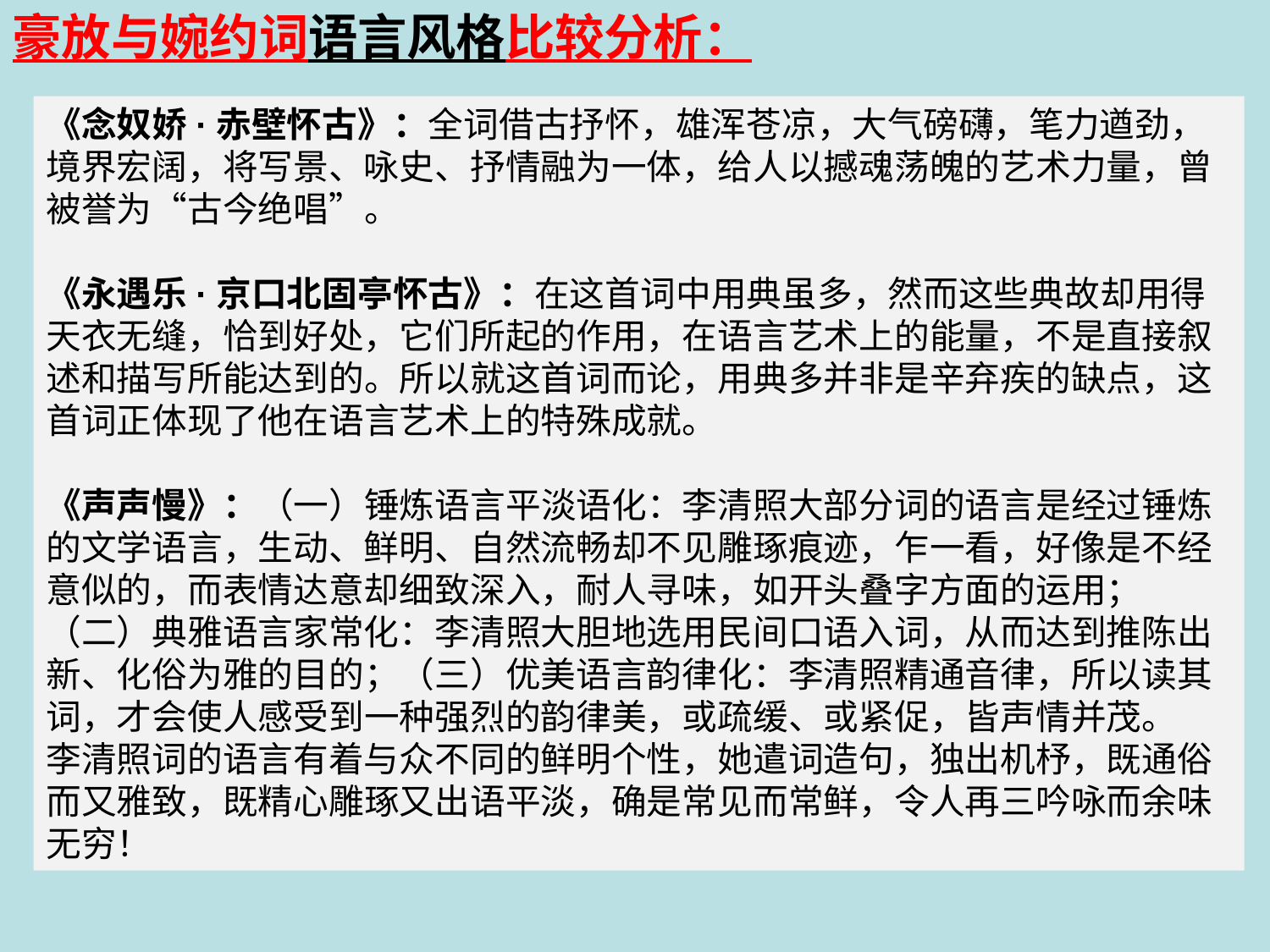

豪放与婉约词语言风格比较分析：

《念奴娇·赤壁怀古》：全词借古抒怀，雄浑苍凉，大气磅礴，笔力遒劲，境界宏阔，将写景、咏史、抒情融为一体，给人以撼魂荡魄的艺术力量，曾被誉为“古今绝唱”。

《永遇乐·京口北固亭怀古》：在这首词中用典虽多，然而这些典故却用得天衣无缝，恰到好处，它们所起的作用，在语言艺术上的能量，不是直接叙述和描写所能达到的。所以就这首词而论，用典多并非是辛弃疾的缺点，这首词正体现了他在语言艺术上的特殊成就。

《声声慢》：（一）锤炼语言平淡语化：李清照大部分词的语言是经过锤炼的文学语言，生动、鲜明、自然流畅却不见雕琢痕迹，乍一看，好像是不经意似的，而表情达意却细致深入，耐人寻味，如开头叠字方面的运用；（二）典雅语言家常化：李清照大胆地选用民间口语入词，从而达到推陈出新、化俗为雅的目的；（三）优美语言韵律化：李清照精通音律，所以读其词，才会使人感受到一种强烈的韵律美，或疏缓、或紧促，皆声情并茂。       李清照词的语言有着与众不同的鲜明个性，她遣词造句，独出机杼，既通俗而又雅致，既精心雕琢又出语平淡，确是常见而常鲜，令人再三吟咏而余味无穷！